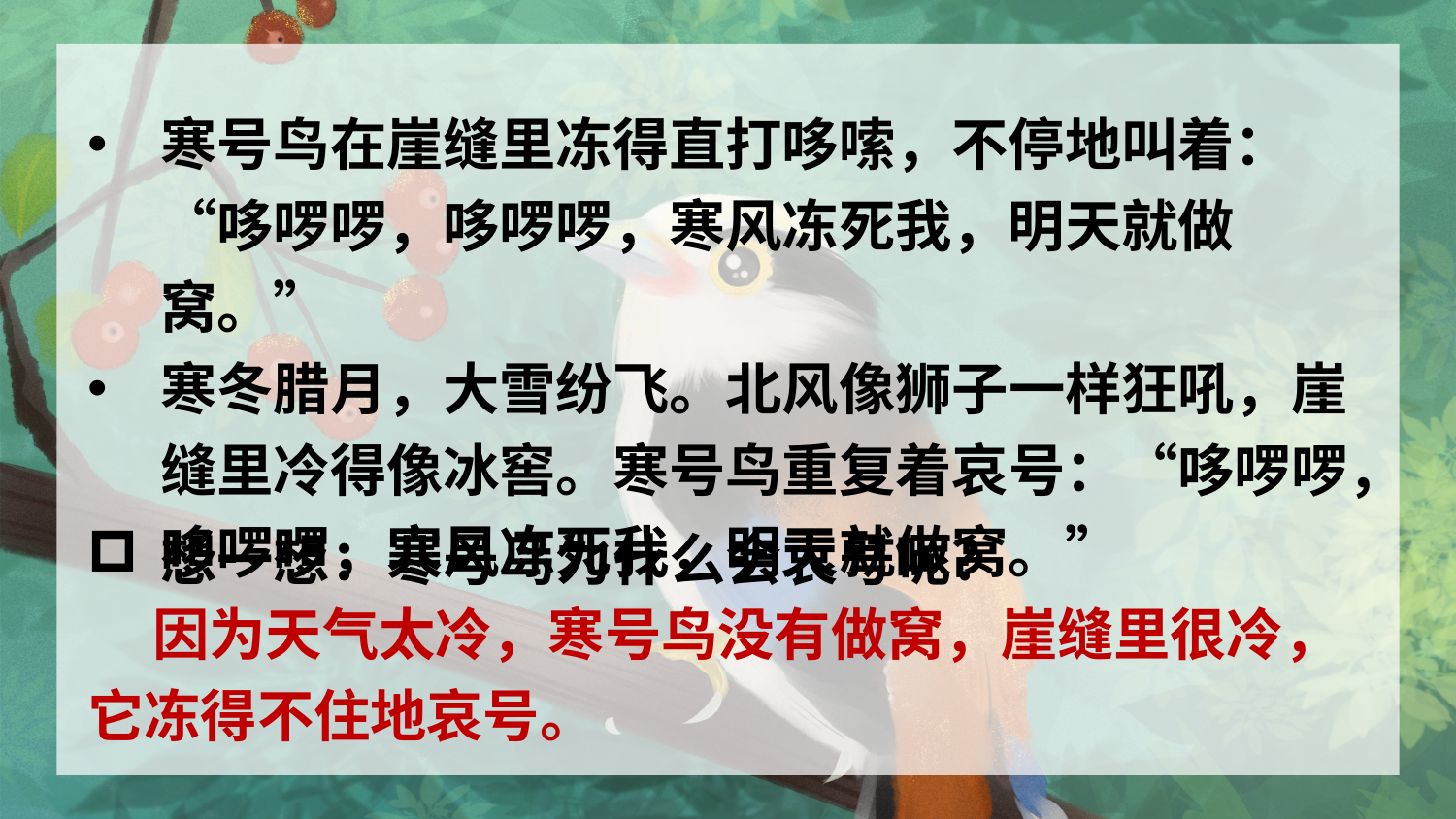

寒号鸟在崖缝里冻得直打哆嗦，不停地叫着：“哆啰啰，哆啰啰，寒风冻死我，明天就做窝。”
寒冬腊月，大雪纷飞。北风像狮子一样狂吼，崖缝里冷得像冰窖。寒号鸟重复着哀号：“哆啰啰，哆啰啰，寒风冻死我，明天就做窝。”
想一想：寒号鸟为什么会哀号呢？
    因为天气太冷，寒号鸟没有做窝，崖缝里很冷，它冻得不住地哀号。